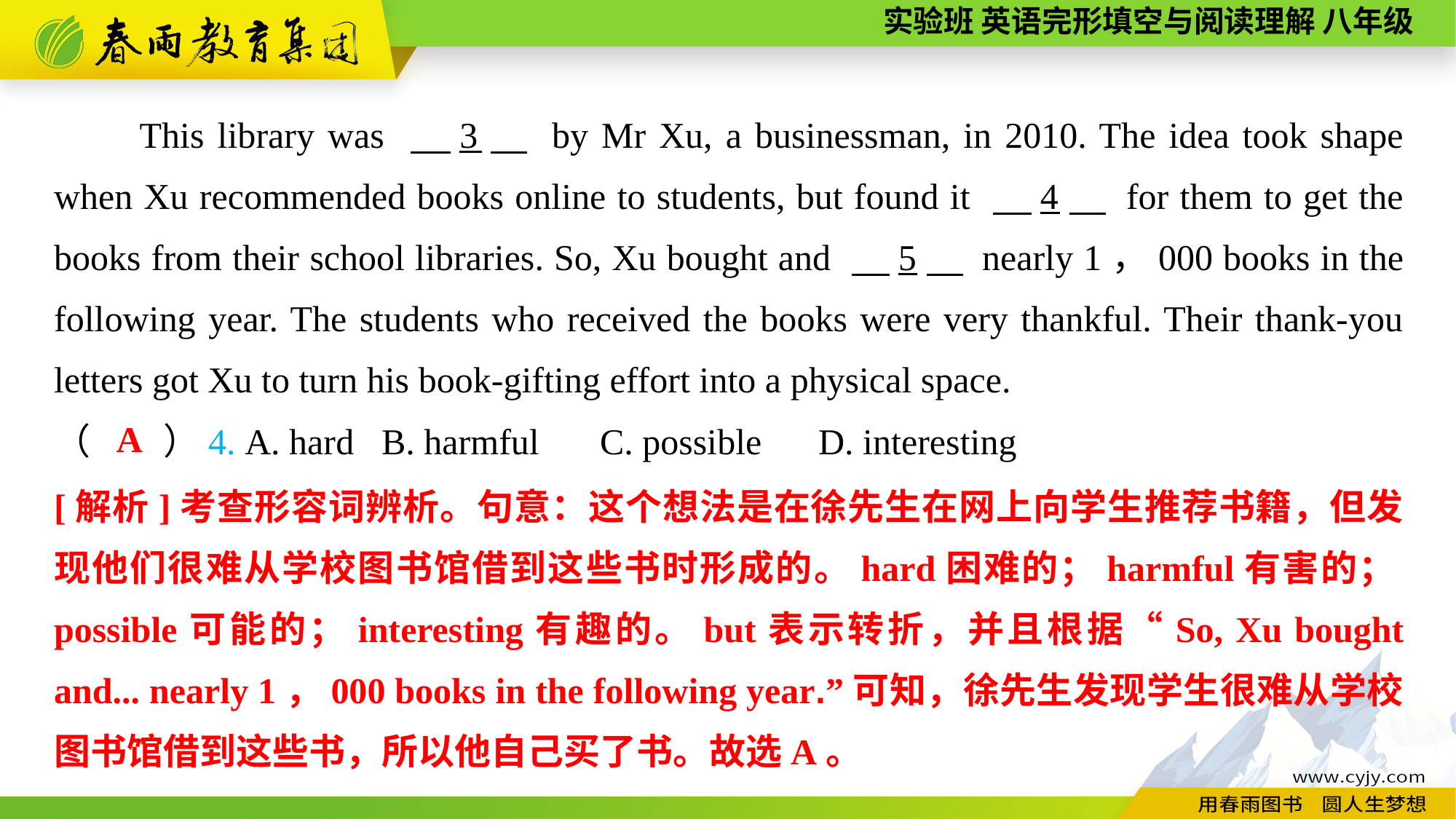

This library was 　3　 by Mr Xu, a businessman, in 2010. The idea took shape when Xu recommended books online to students, but found it 　4　 for them to get the books from their school libraries. So, Xu bought and 　5　 nearly 1，000 books in the following year. The students who received the books were very thankful. Their thank-you letters got Xu to turn his book-gifting effort into a physical space.
A
（　　）4. A. hard	B. harmful	C. possible	D. interesting
[解析]考查形容词辨析。句意：这个想法是在徐先生在网上向学生推荐书籍，但发现他们很难从学校图书馆借到这些书时形成的。hard困难的；harmful有害的；possible可能的；interesting有趣的。but表示转折，并且根据“So, Xu bought and... nearly 1，000 books in the following year.”可知，徐先生发现学生很难从学校图书馆借到这些书，所以他自己买了书。故选A。